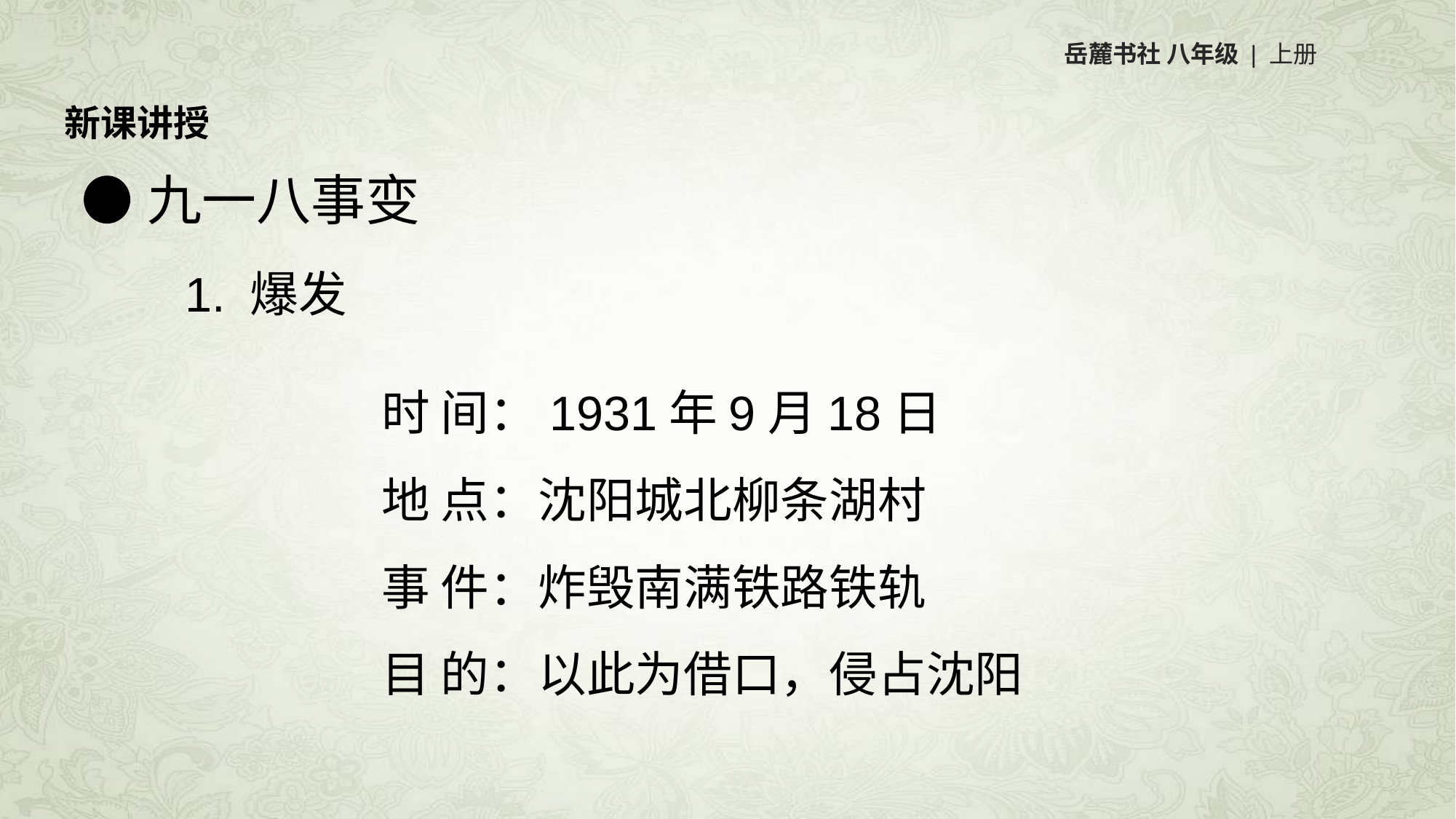

岳麓书社 八年级 | 上册
新课讲授
九一八事变

1. 爆发
时 间：1931年9月18日
地 点：沈阳城北柳条湖村
事 件：炸毁南满铁路铁轨
目 的：以此为借口，侵占沈阳